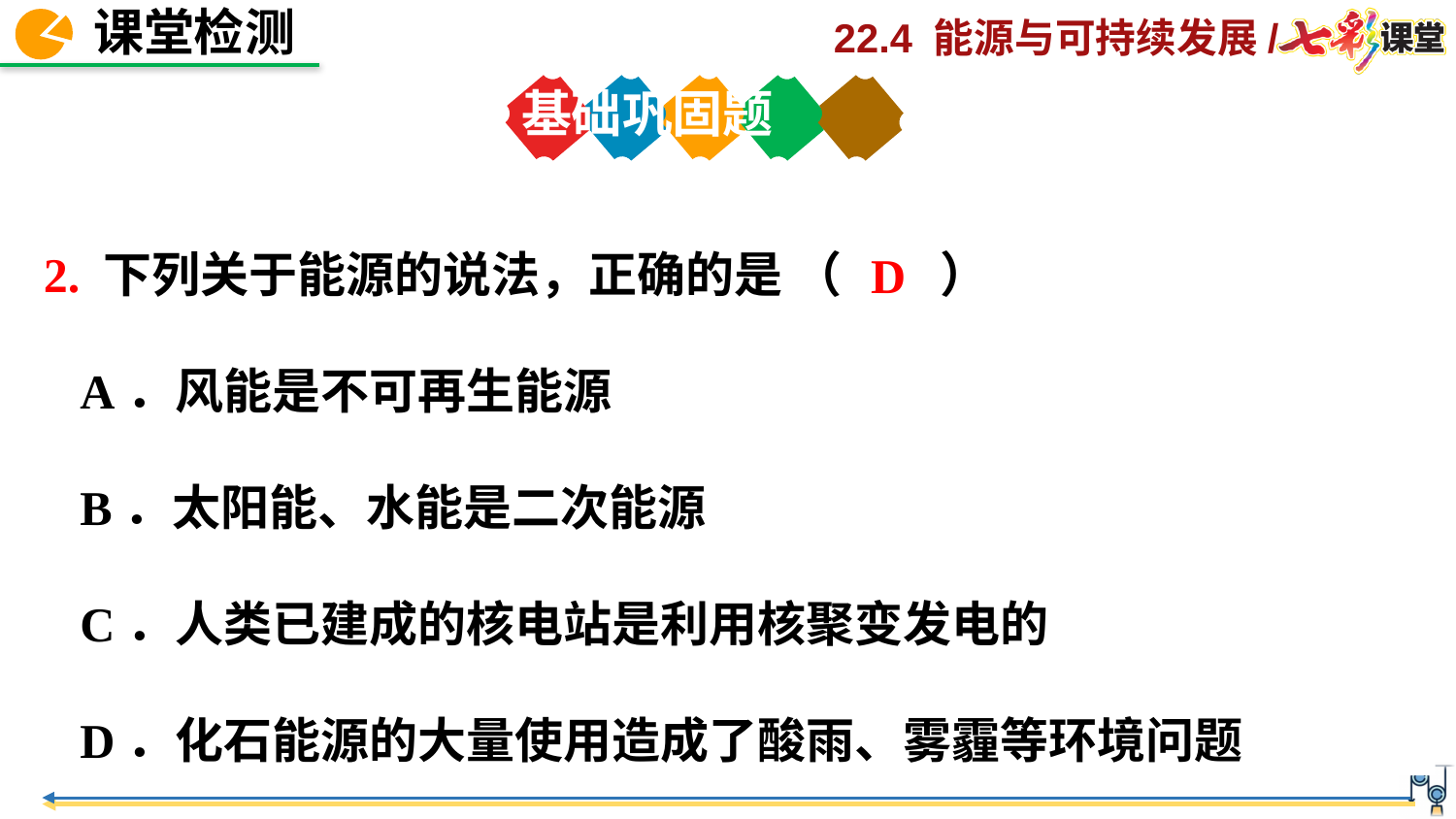

基础巩固题

2. 下列关于能源的说法，正确的是 （　　）
   A．风能是不可再生能源
   B．太阳能、水能是二次能源
   C．人类已建成的核电站是利用核聚变发电的
   D．化石能源的大量使用造成了酸雨、雾霾等环境问题
D